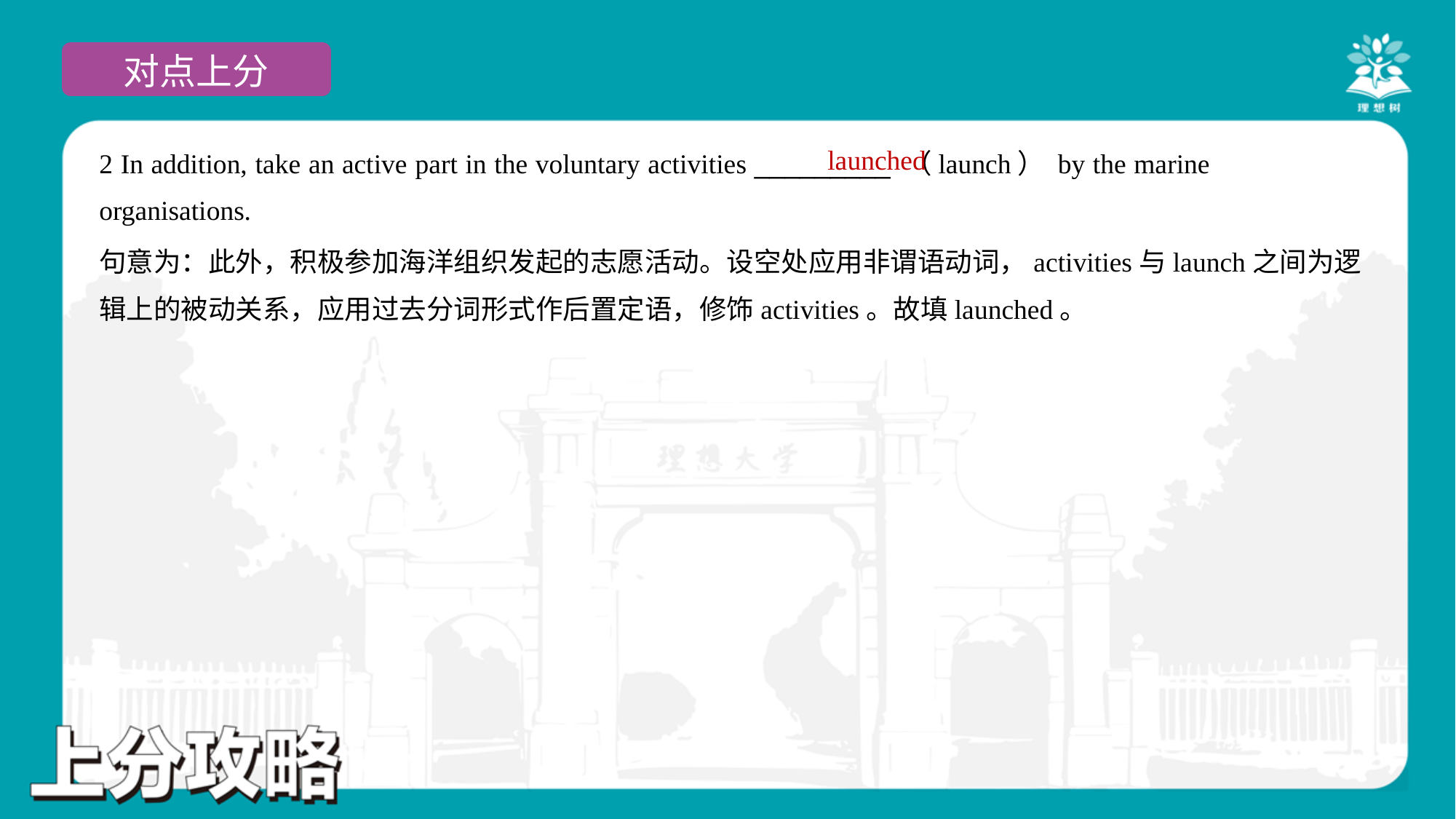

launched
2 In addition, take an active part in the voluntary activities _________ （launch） by the marine
organisations.
句意为：此外，积极参加海洋组织发起的志愿活动。设空处应用非谓语动词，activities与launch之间为逻
辑上的被动关系，应用过去分词形式作后置定语，修饰activities。故填launched。